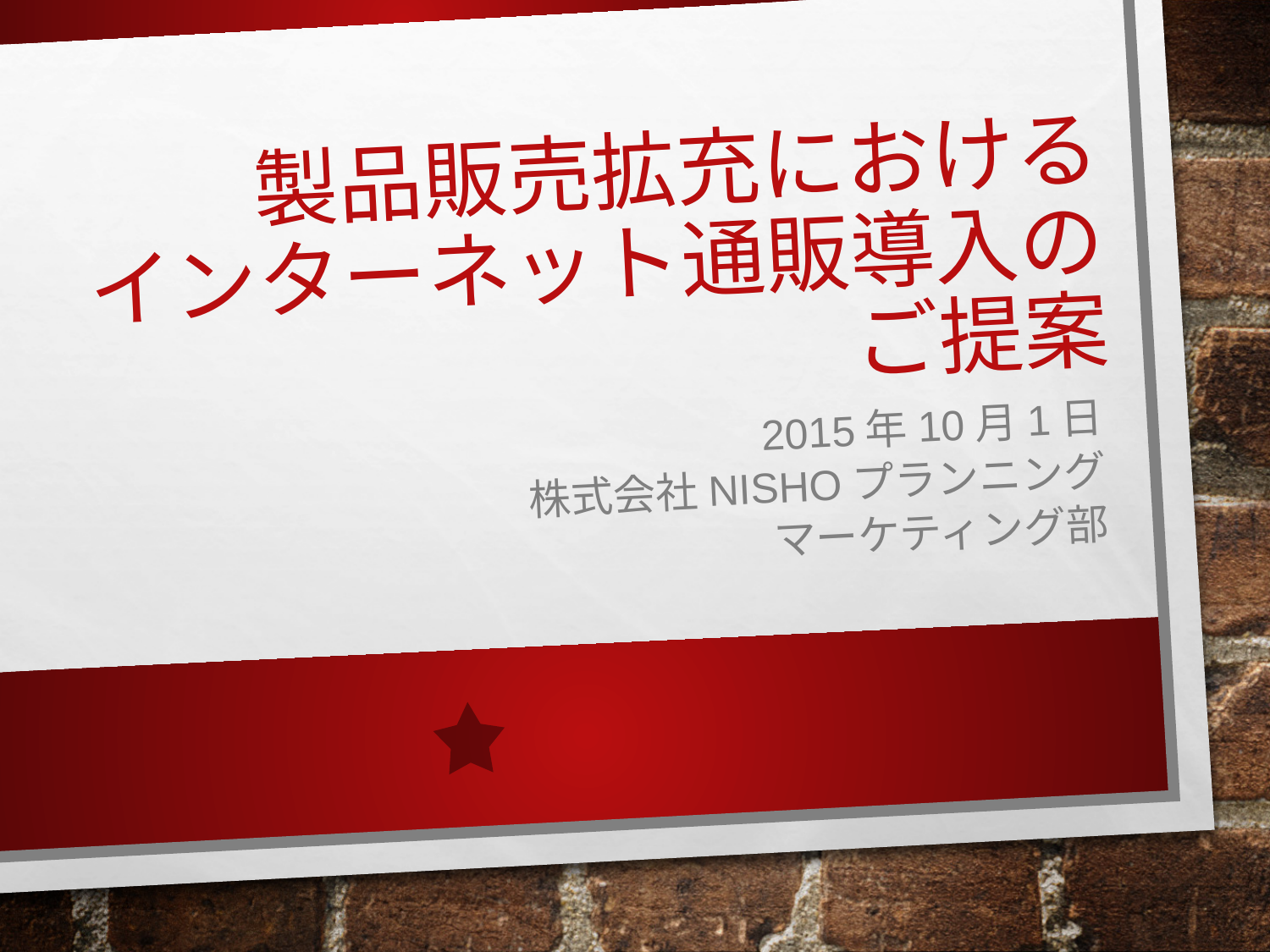

# 製品販売拡充における インターネット通販導入の ご提案
2015年10月1日
株式会社NISHOプランニング
マーケティング部